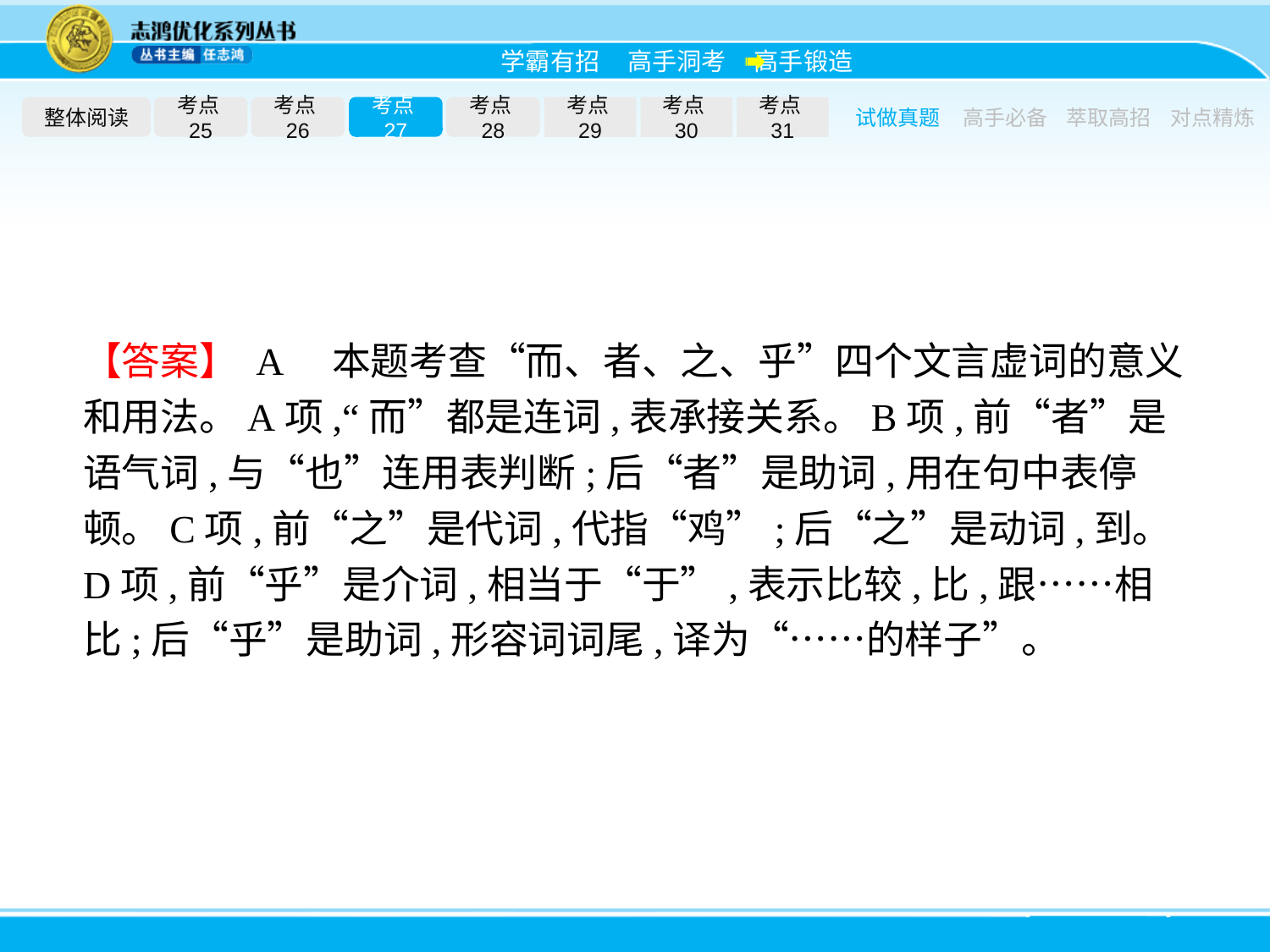

整体阅读
考点25
考点26
考点27
考点28
考点29
考点30
考点31
试做真题
高手必备
萃取高招
对点精炼
【答案】 A　本题考查“而、者、之、乎”四个文言虚词的意义和用法。A项,“而”都是连词,表承接关系。B项,前“者”是语气词,与“也”连用表判断;后“者”是助词,用在句中表停顿。C项,前“之”是代词,代指“鸡”;后“之”是动词,到。D项,前“乎”是介词,相当于“于”,表示比较,比,跟……相比;后“乎”是助词,形容词词尾,译为“……的样子”。